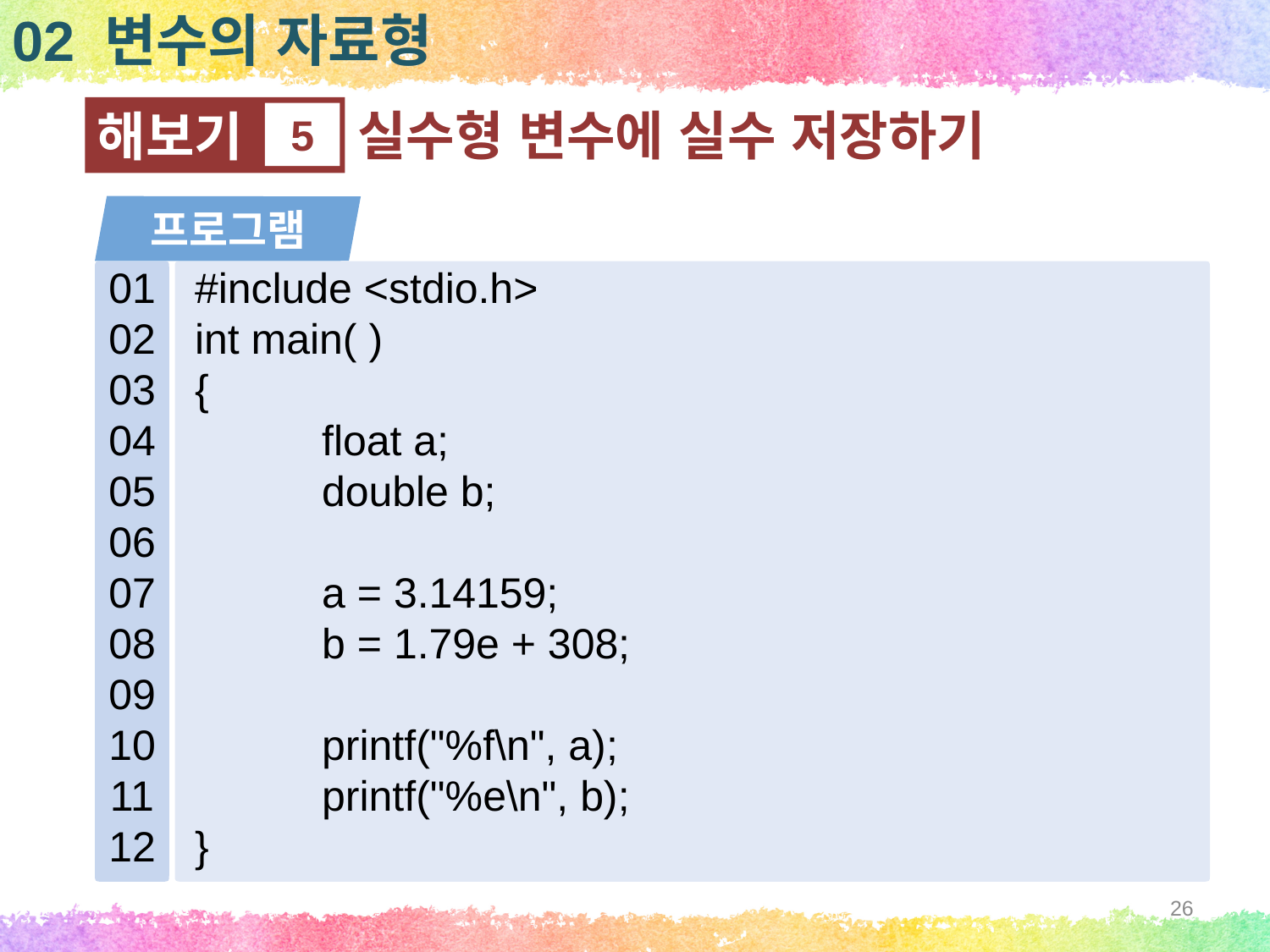

02 변수의 자료형
실수형 변수에 실수 저장하기
해보기
5
프로그램
01
02
03
04
05
06
07
08
09
10
11
12
#include <stdio.h>
int main( )
{
	float a;
	double b;

	a = 3.14159;
	b = 1.79e + 308;

	printf("%f\n", a);
	printf("%e\n", b);
}
26